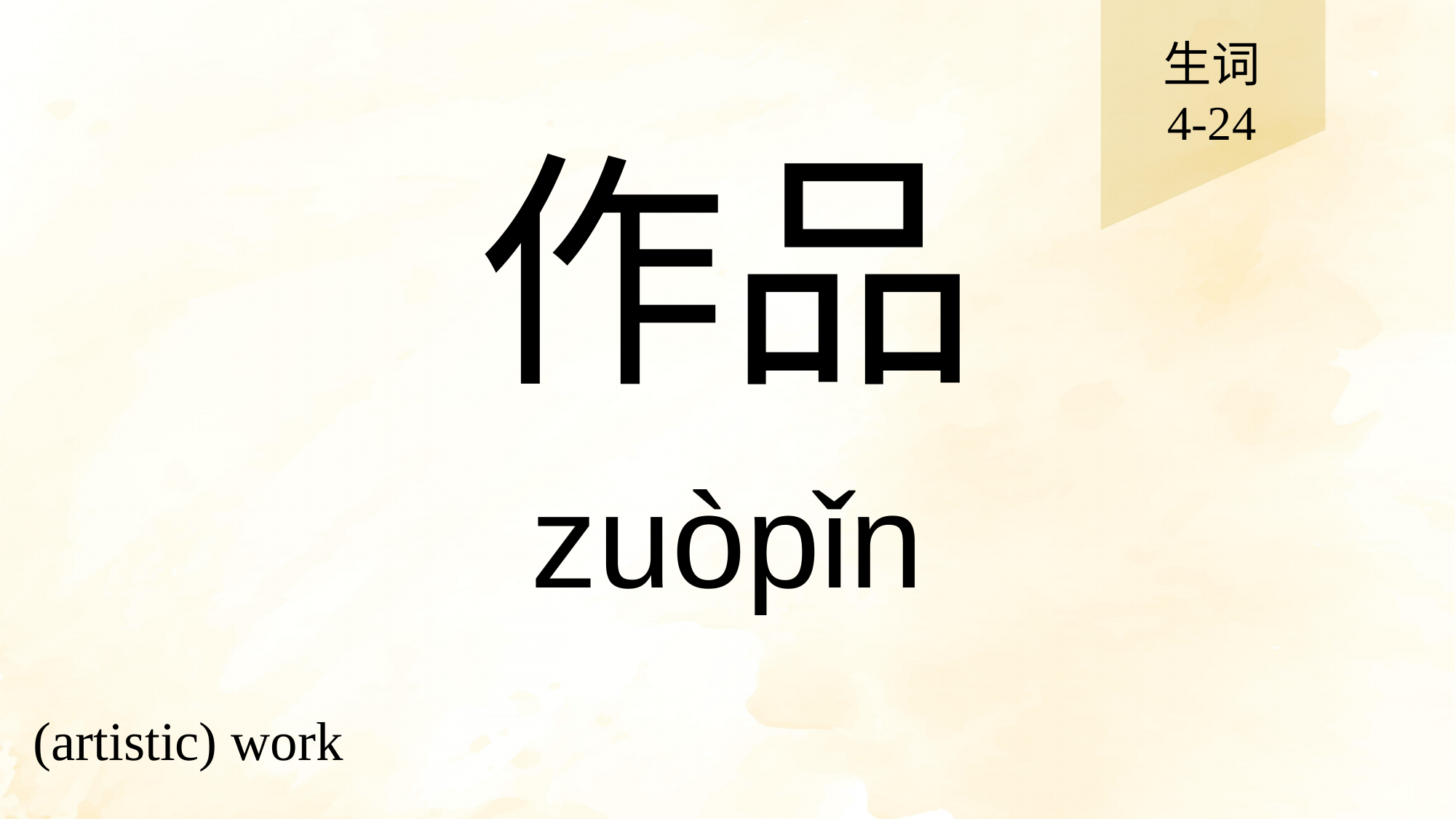

生词
4-24
# 作品
zuòpǐn
(artistic) work